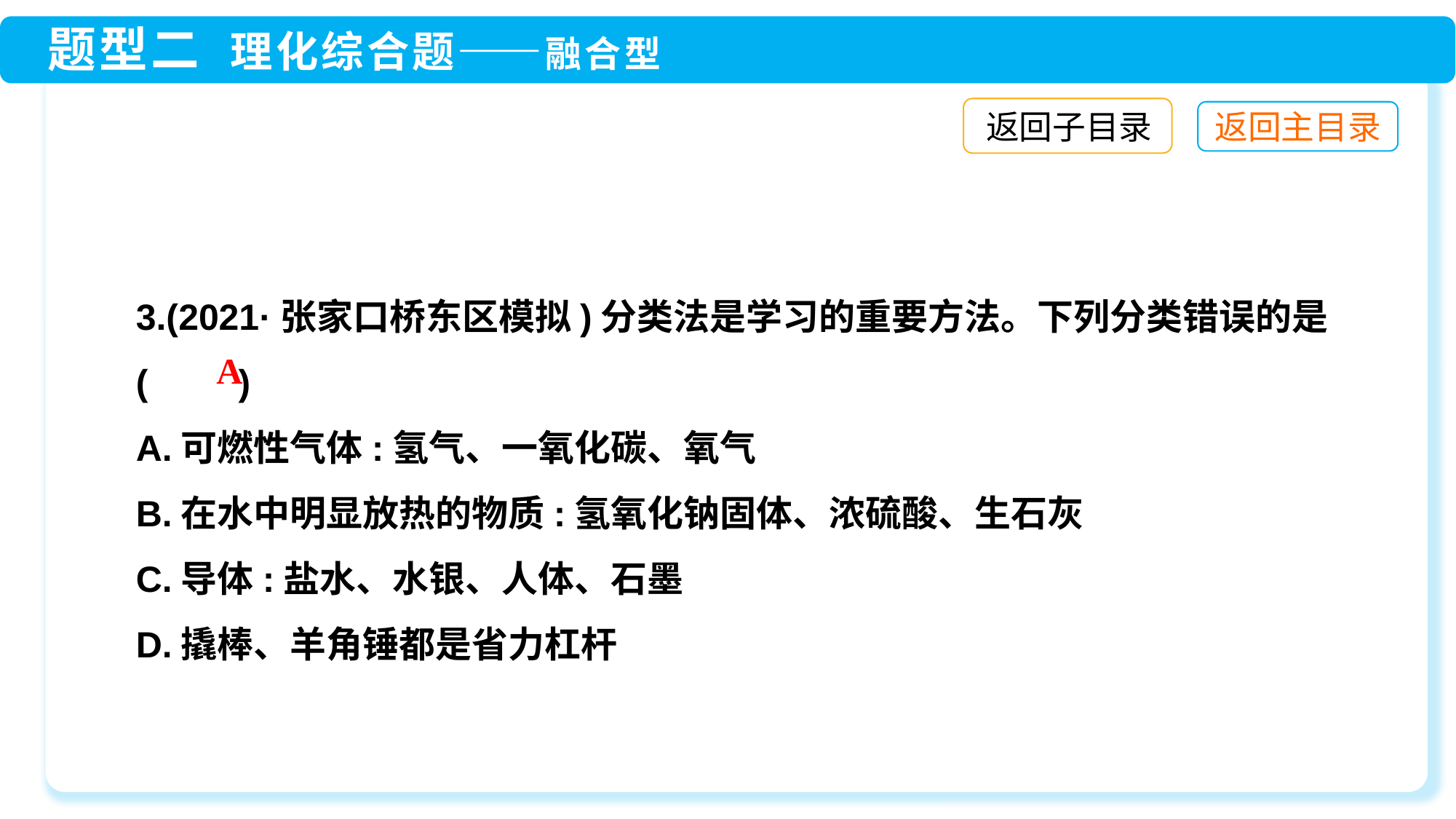

返回子目录
3.(2021·张家口桥东区模拟)分类法是学习的重要方法。下列分类错误的是(　　)
A.可燃性气体:氢气、一氧化碳、氧气
B.在水中明显放热的物质:氢氧化钠固体、浓硫酸、生石灰
C.导体:盐水、水银、人体、石墨
D.撬棒、羊角锤都是省力杠杆
A